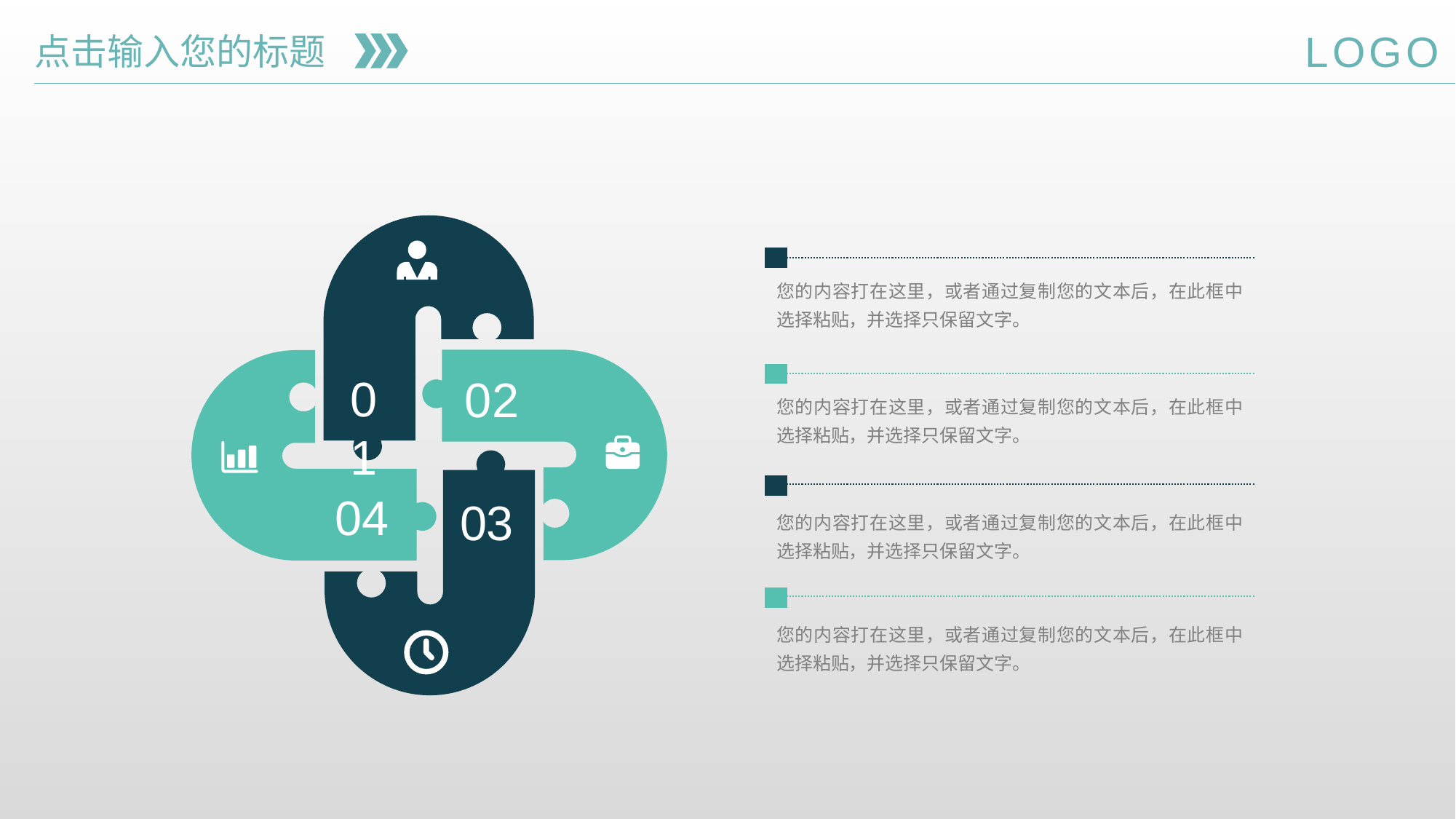

LOGO
点击输入您的标题

01
02

04
03

您的内容打在这里，或者通过复制您的文本后，在此框中选择粘贴，并选择只保留文字。

您的内容打在这里，或者通过复制您的文本后，在此框中选择粘贴，并选择只保留文字。

您的内容打在这里，或者通过复制您的文本后，在此框中选择粘贴，并选择只保留文字。

您的内容打在这里，或者通过复制您的文本后，在此框中选择粘贴，并选择只保留文字。